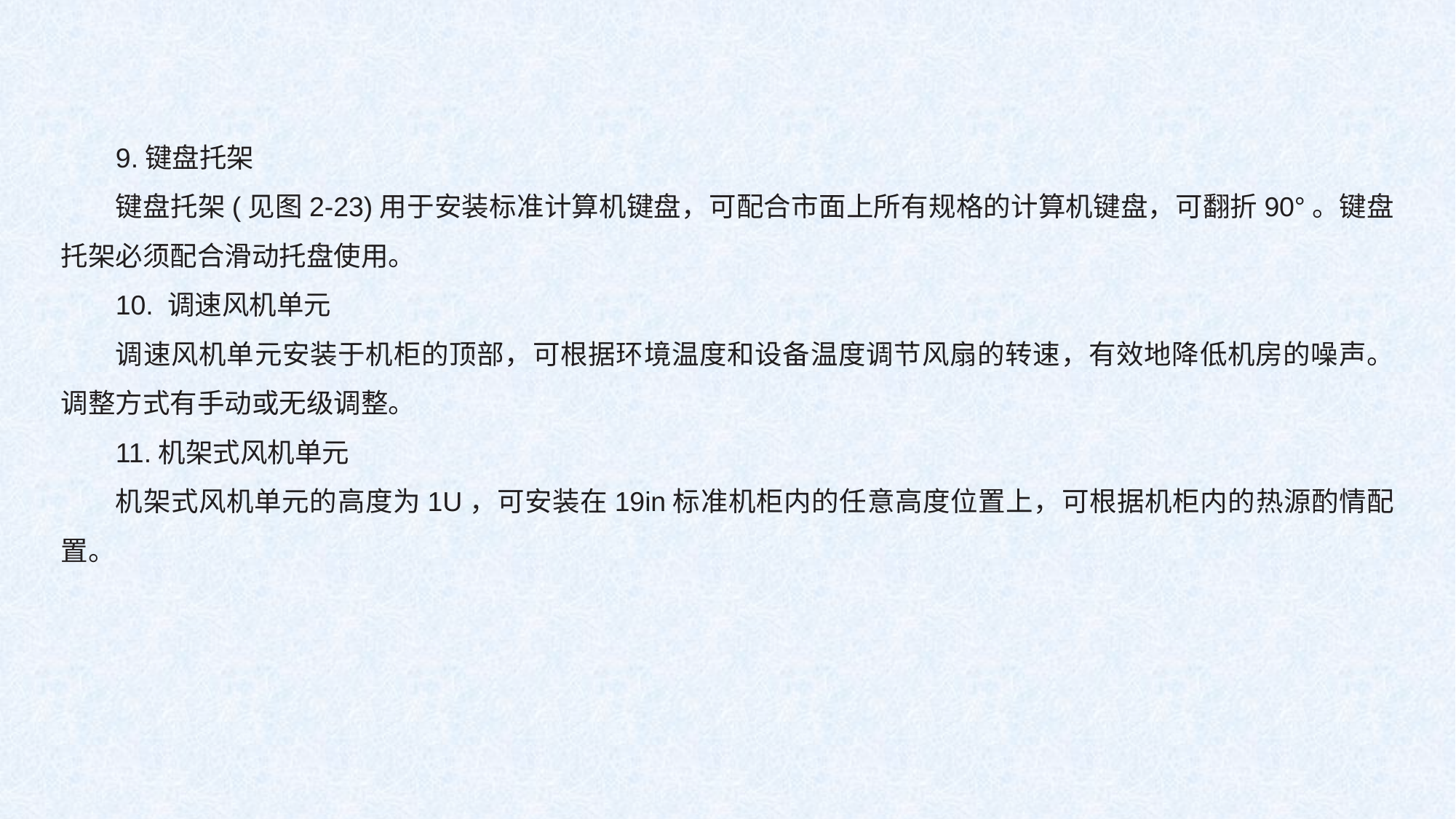

9.键盘托架
键盘托架(见图2-23)用于安装标准计算机键盘，可配合市面上所有规格的计算机键盘，可翻折90°。键盘托架必须配合滑动托盘使用。
10. 调速风机单元
调速风机单元安装于机柜的顶部，可根据环境温度和设备温度调节风扇的转速，有效地降低机房的噪声。调整方式有手动或无级调整。
11.机架式风机单元
机架式风机单元的高度为1U，可安装在19in标准机柜内的任意高度位置上，可根据机柜内的热源酌情配置。